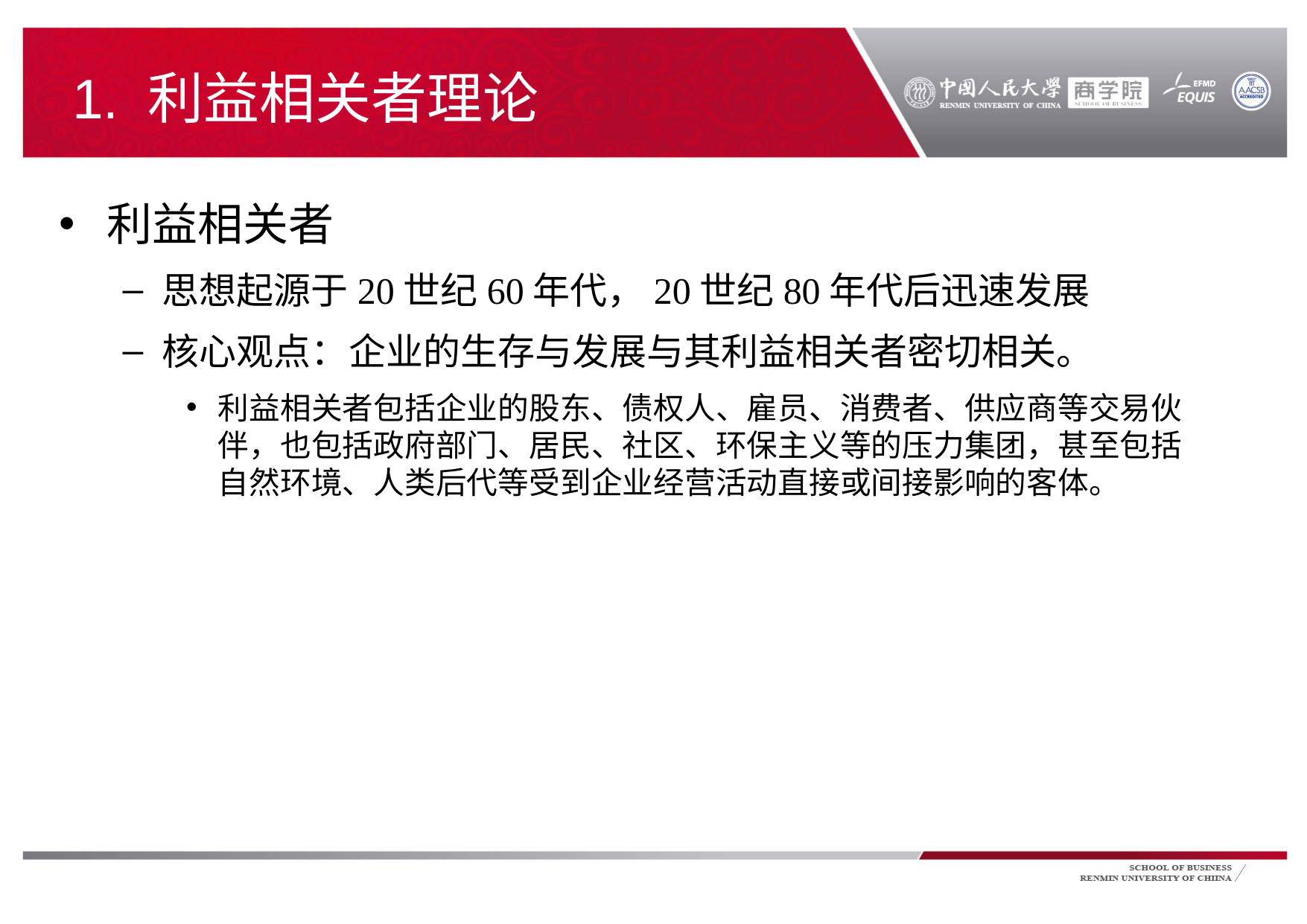

# 1. 利益相关者理论
利益相关者
思想起源于20世纪60年代，20世纪80年代后迅速发展
核心观点：企业的生存与发展与其利益相关者密切相关。
利益相关者包括企业的股东、债权人、雇员、消费者、供应商等交易伙伴，也包括政府部门、居民、社区、环保主义等的压力集团，甚至包括自然环境、人类后代等受到企业经营活动直接或间接影响的客体。